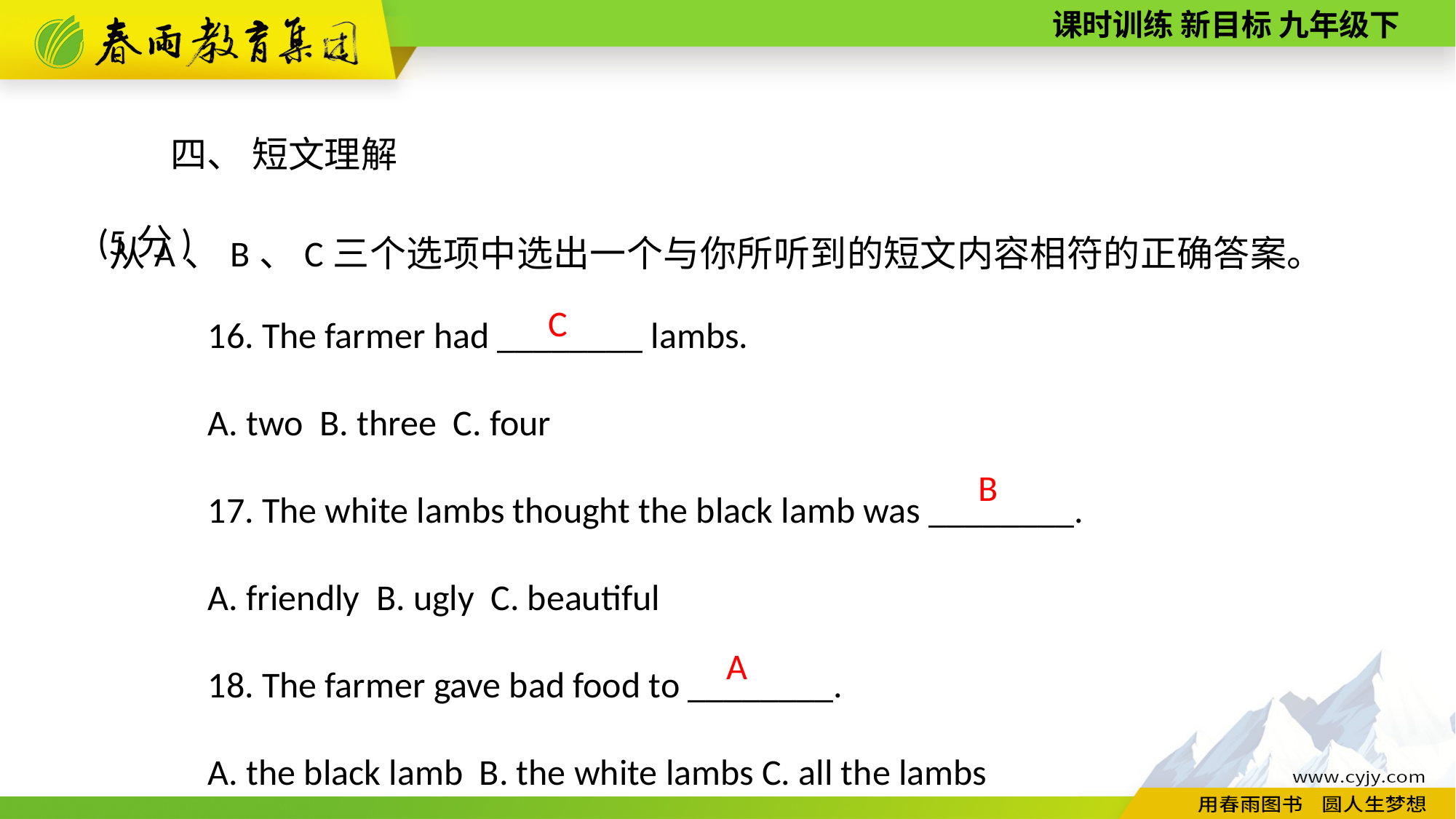

四、 短文理解(5分)
从A、B、C三个选项中选出一个与你所听到的短文内容相符的正确答案。
16. The farmer had ________ lambs.
A. two  B. three  C. four
17. The white lambs thought the black lamb was ________.
A. friendly  B. ugly  C. beautiful
18. The farmer gave bad food to ________.
A. the black lamb  B. the white lambs C. all the lambs
C
B
A